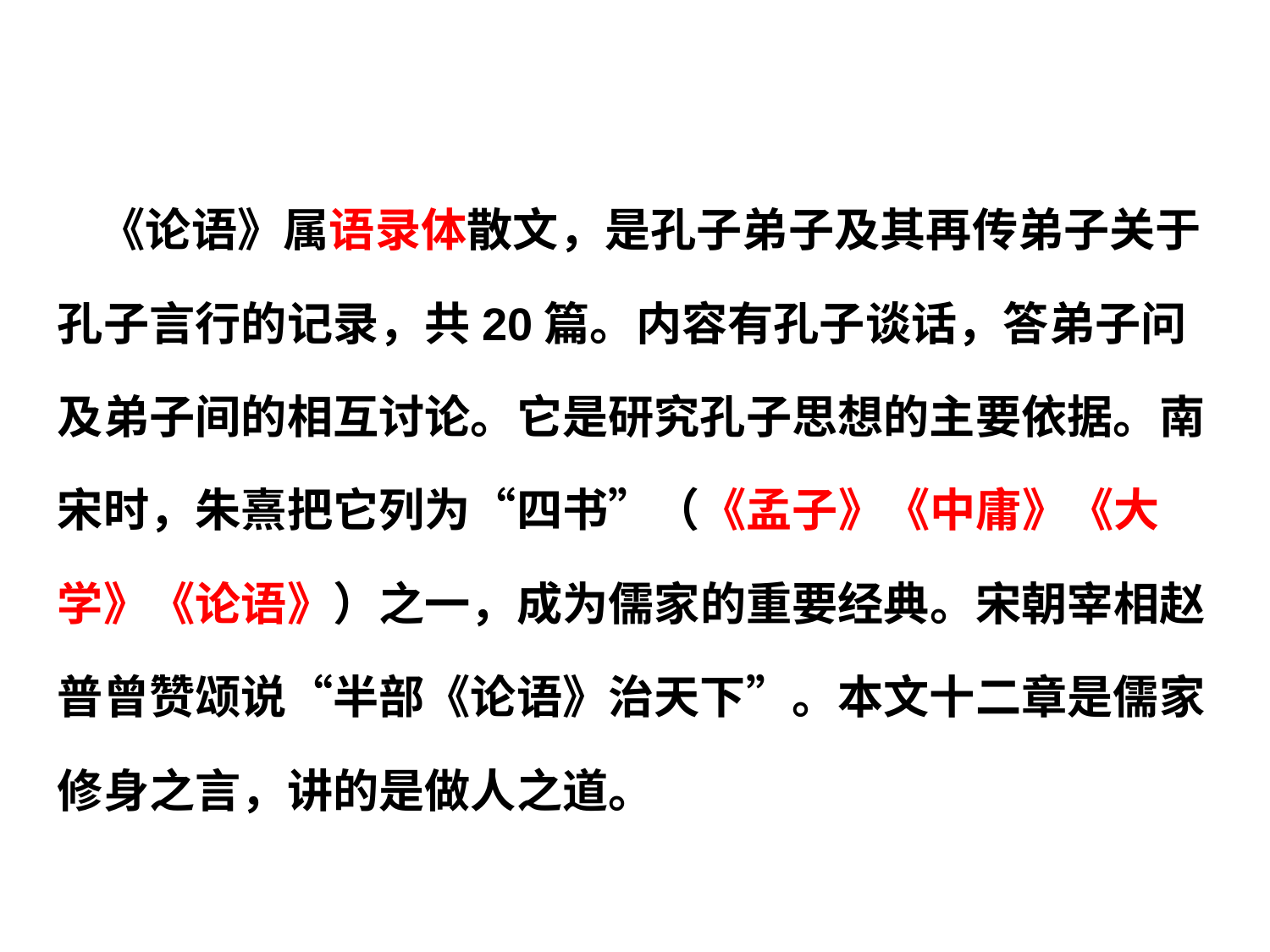

《论语》属语录体散文，是孔子弟子及其再传弟子关于孔子言行的记录，共20篇。内容有孔子谈话，答弟子问及弟子间的相互讨论。它是研究孔子思想的主要依据。南宋时，朱熹把它列为“四书”（《孟子》《中庸》《大学》《论语》）之一，成为儒家的重要经典。宋朝宰相赵普曾赞颂说“半部《论语》治天下”。本文十二章是儒家修身之言，讲的是做人之道。